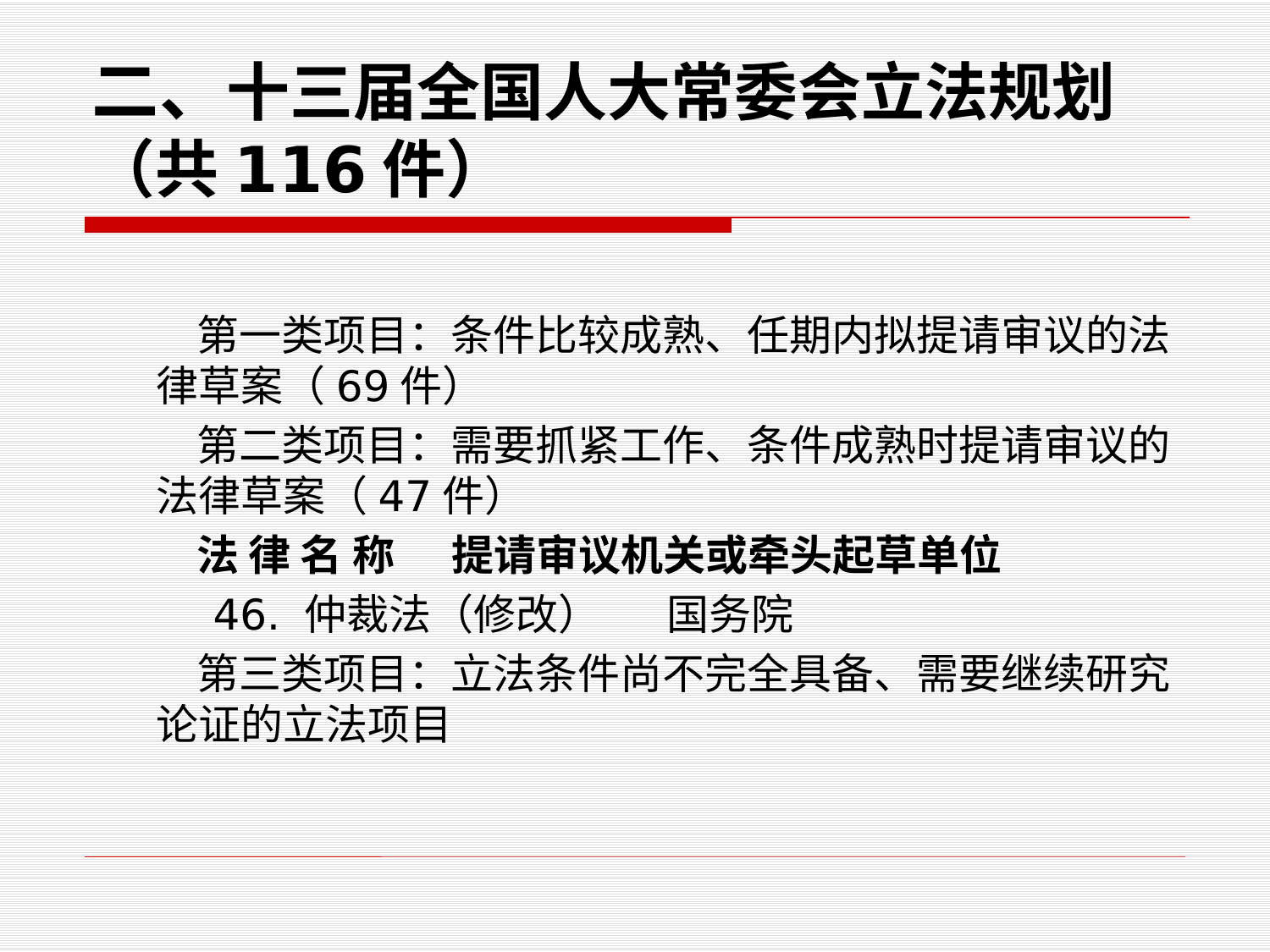

# 二、十三届全国人大常委会立法规划 （共116件）

          第一类项目：条件比较成熟、任期内拟提请审议的法律草案（69件）
          第二类项目：需要抓紧工作、条件成熟时提请审议的法律草案（47件）
          法 律 名 称      提请审议机关或牵头起草单位
         46. 仲裁法（修改）       国务院
          第三类项目：立法条件尚不完全具备、需要继续研究论证的立法项目